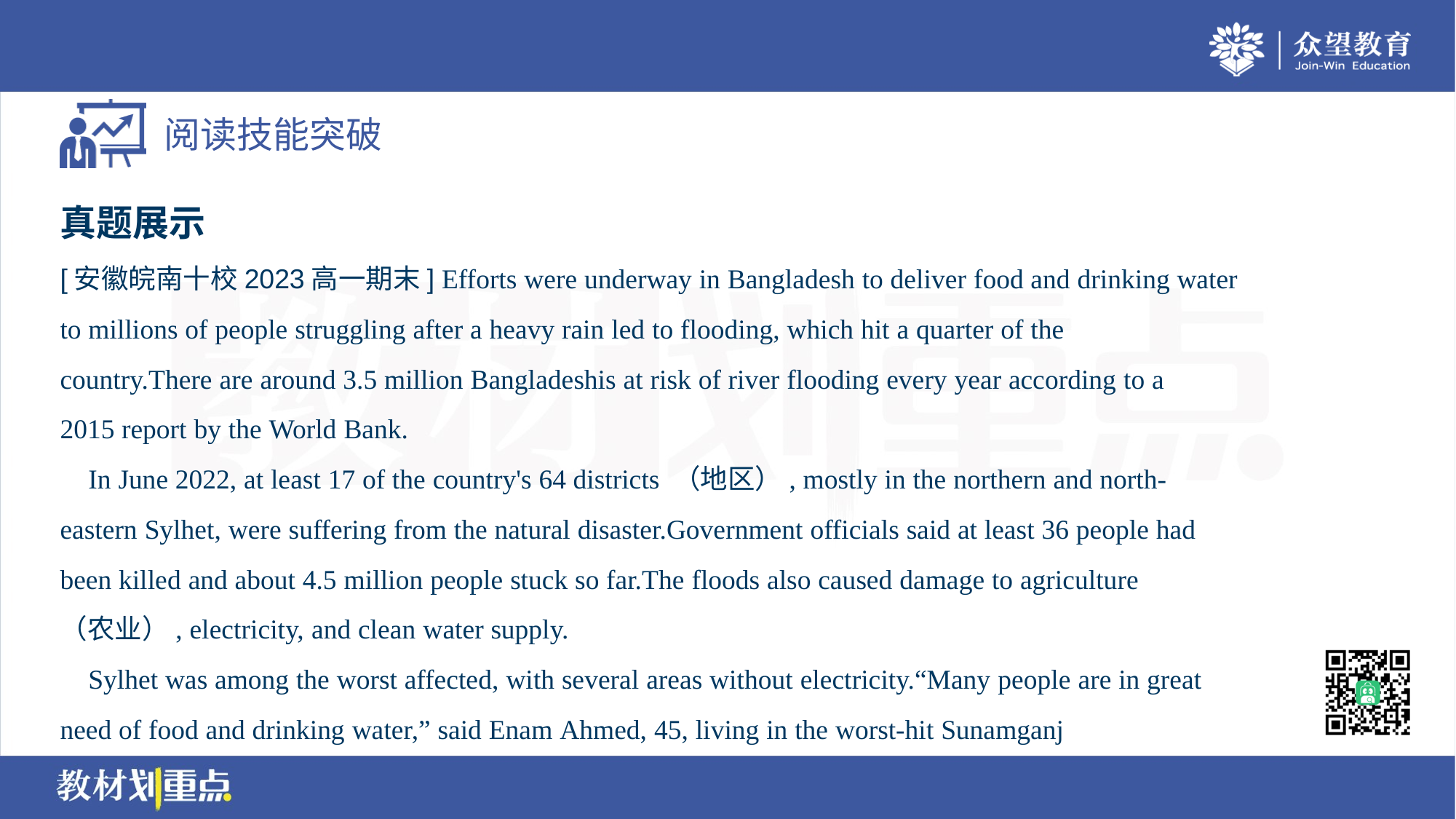

真题展示
[安徽皖南十校2023高一期末] Efforts were underway in Bangladesh to deliver food and drinking water
to millions of people struggling after a heavy rain led to flooding, which hit a quarter of the
country.There are around 3.5 million Bangladeshis at risk of river flooding every year according to a
2015 report by the World Bank.
    In June 2022, at least 17 of the country's 64 districts （地区）, mostly in the northern and north-
eastern Sylhet, were suffering from the natural disaster.Government officials said at least 36 people had
been killed and about 4.5 million people stuck so far.The floods also caused damage to agriculture
（农业）, electricity, and clean water supply.
    Sylhet was among the worst affected, with several areas without electricity.“Many people are in great
need of food and drinking water,” said Enam Ahmed, 45, living in the worst-hit Sunamganj